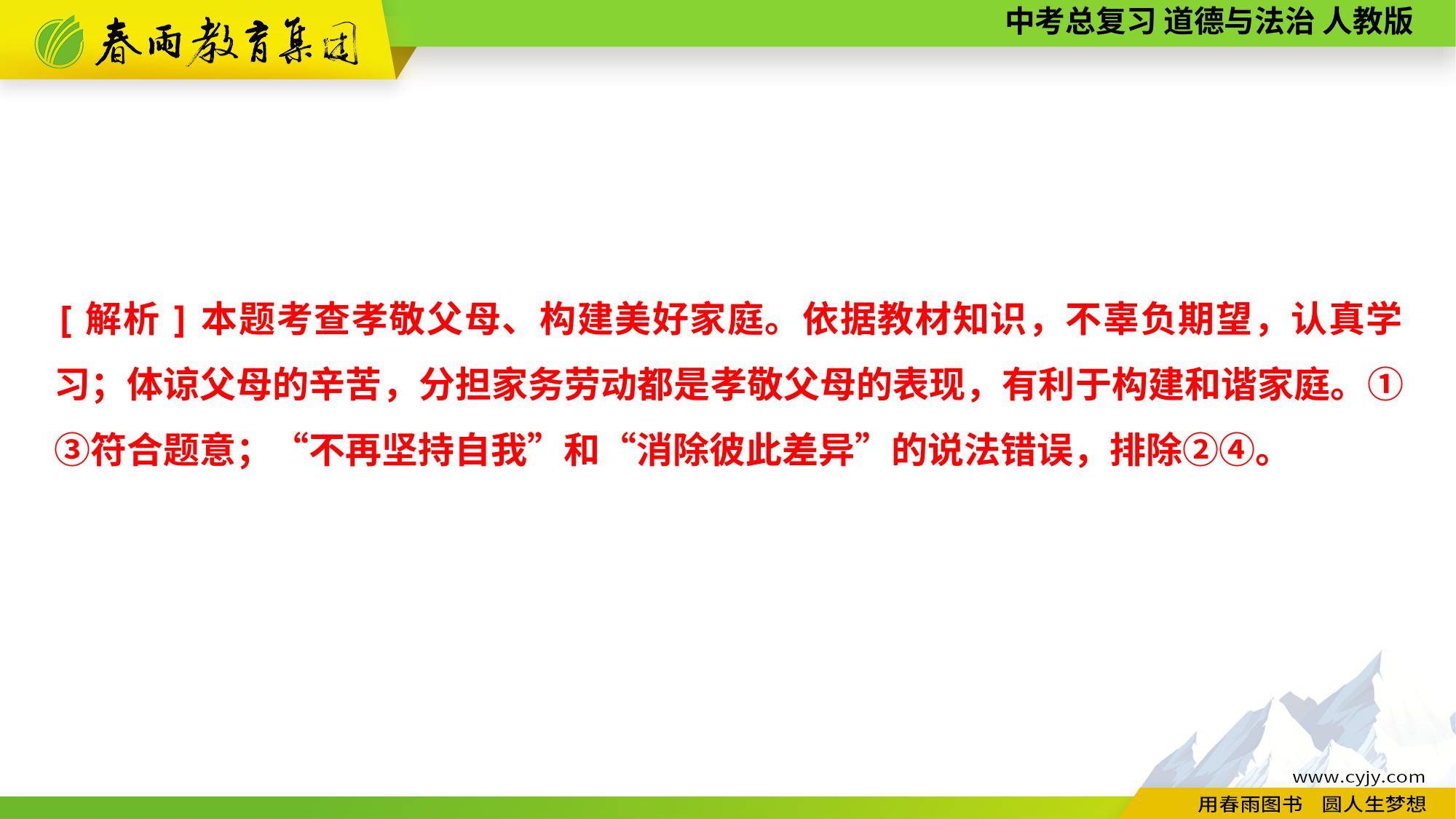

[解析]本题考查孝敬父母、构建美好家庭。依据教材知识，不辜负期望，认真学习；体谅父母的辛苦，分担家务劳动都是孝敬父母的表现，有利于构建和谐家庭。①③符合题意；“不再坚持自我”和“消除彼此差异”的说法错误，排除②④。